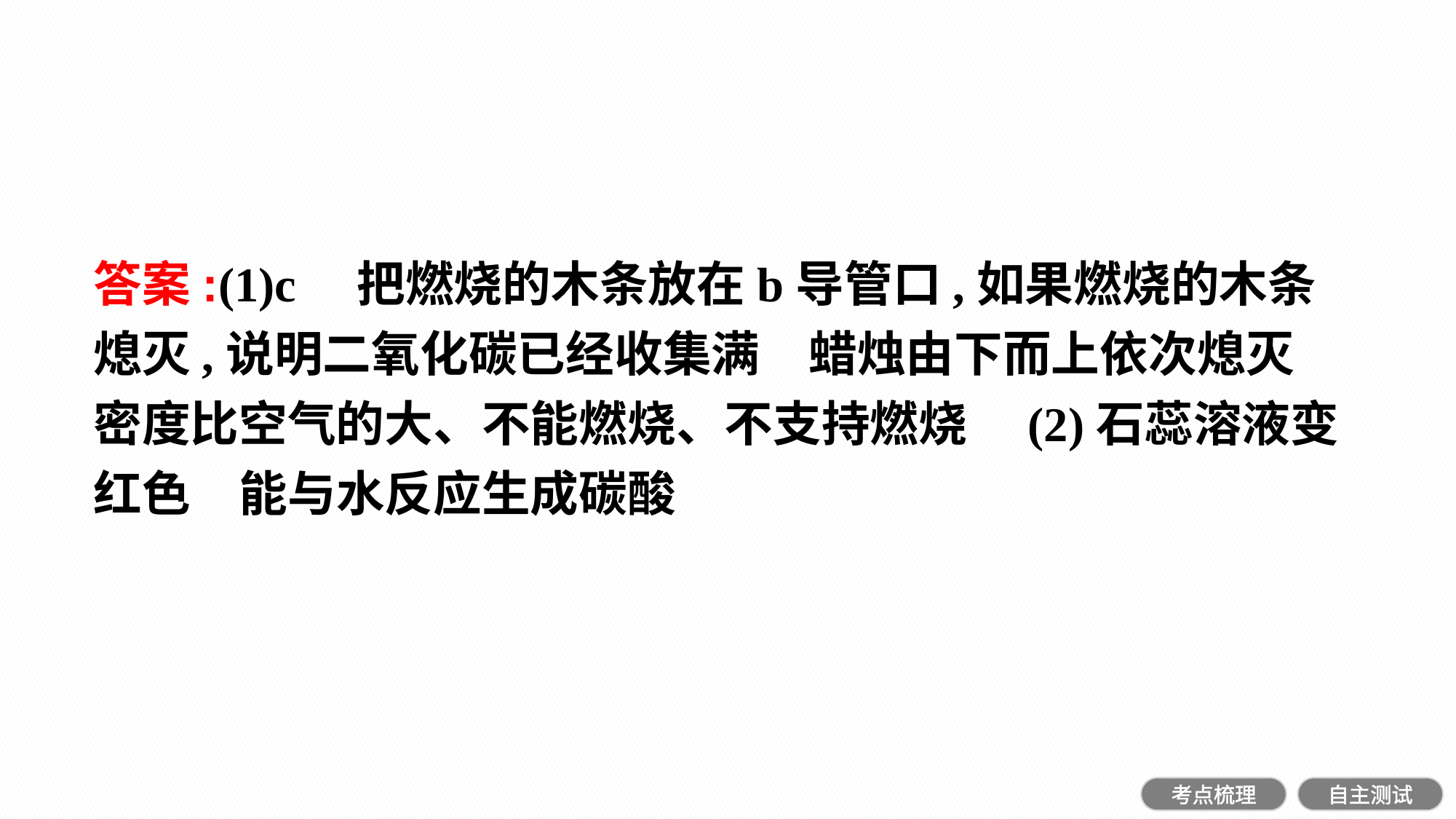

答案:(1)c　把燃烧的木条放在b导管口,如果燃烧的木条熄灭,说明二氧化碳已经收集满　蜡烛由下而上依次熄灭　密度比空气的大、不能燃烧、不支持燃烧　(2)石蕊溶液变红色　能与水反应生成碳酸